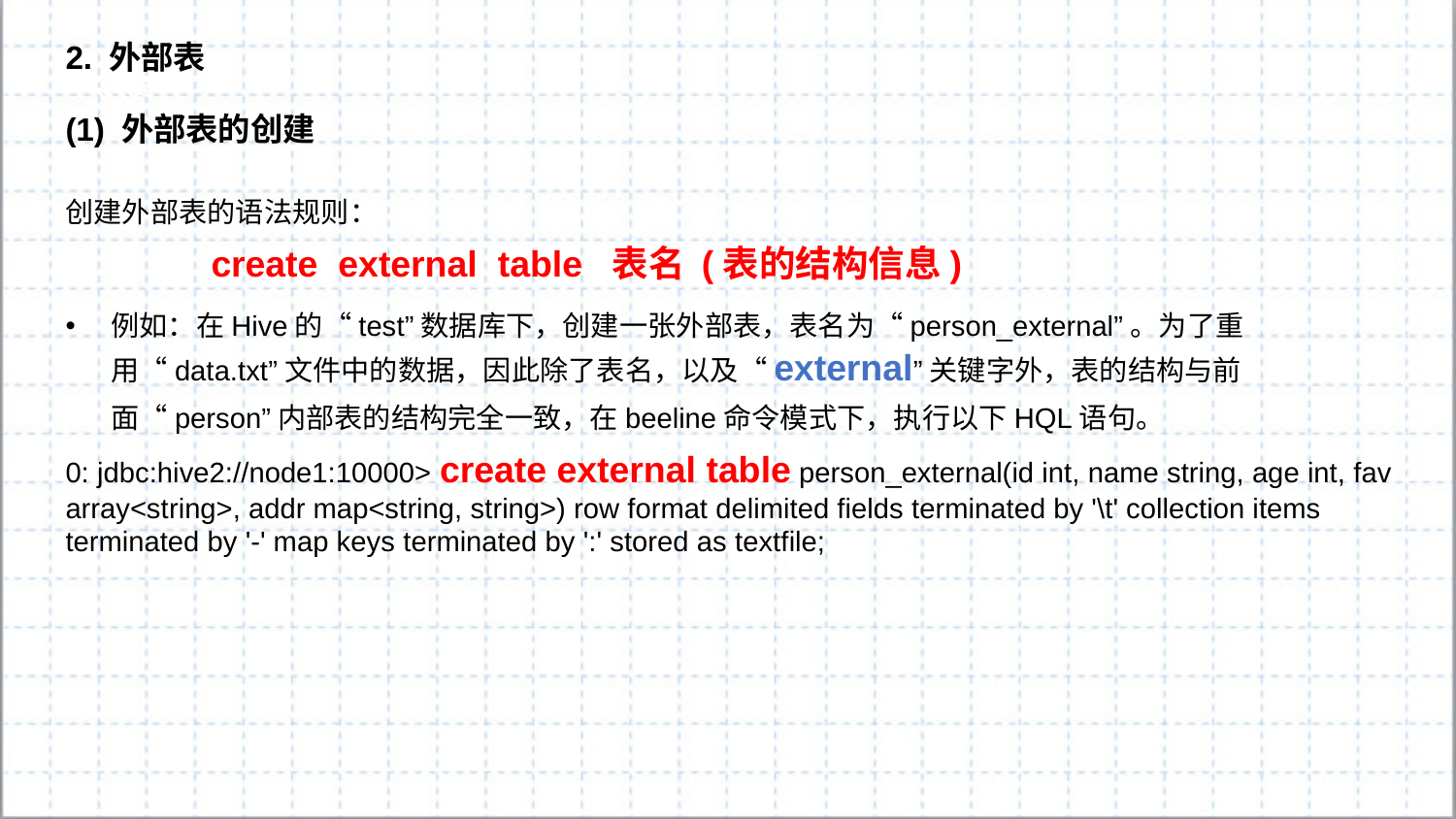

2. 外部表
(1) 外部表的创建
创建外部表的语法规则：
	create  external  table  表名 (表的结构信息)
例如：在Hive的“test”数据库下，创建一张外部表，表名为“person_external”。为了重用“data.txt”文件中的数据，因此除了表名，以及“external”关键字外，表的结构与前面“person”内部表的结构完全一致，在beeline命令模式下，执行以下HQL语句。
0: jdbc:hive2://node1:10000> create external table person_external(id int, name string, age int, fav array<string>, addr map<string, string>) row format delimited fields terminated by '\t' collection items terminated by '-' map keys terminated by ':' stored as textfile;